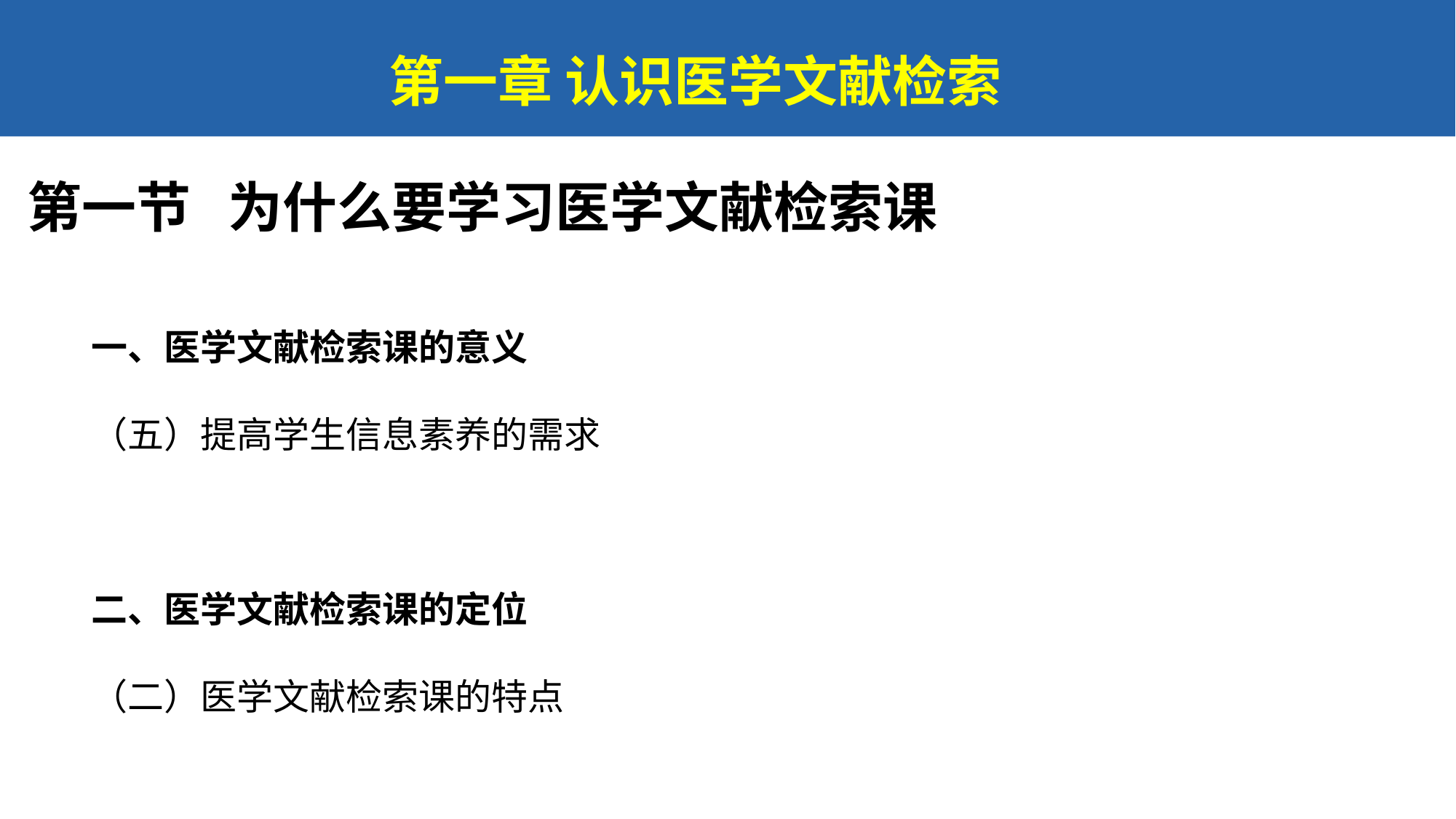

第一章 认识医学文献检索
第一节   为什么要学习医学文献检索课
一、医学文献检索课的意义
（五）提高学生信息素养的需求

二、医学文献检索课的定位
（二）医学文献检索课的特点